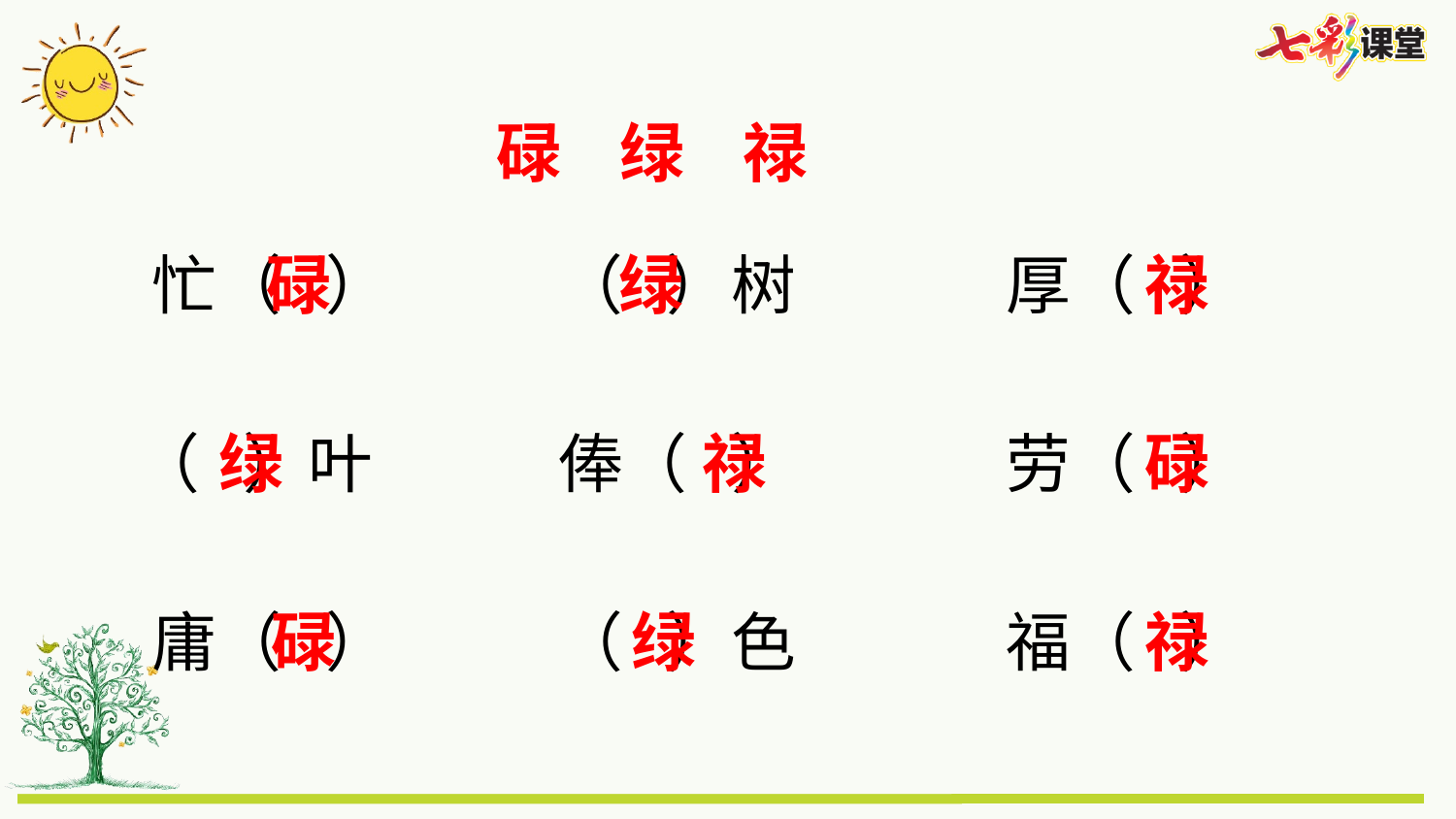

碌    绿    禄
忙（   ）
碌
（   ）树
绿
厚（   ）
禄
（   ）叶
绿
俸（   ）
禄
劳（   ）
碌
庸（   ）
碌
（   ）色
绿
福（   ）
禄